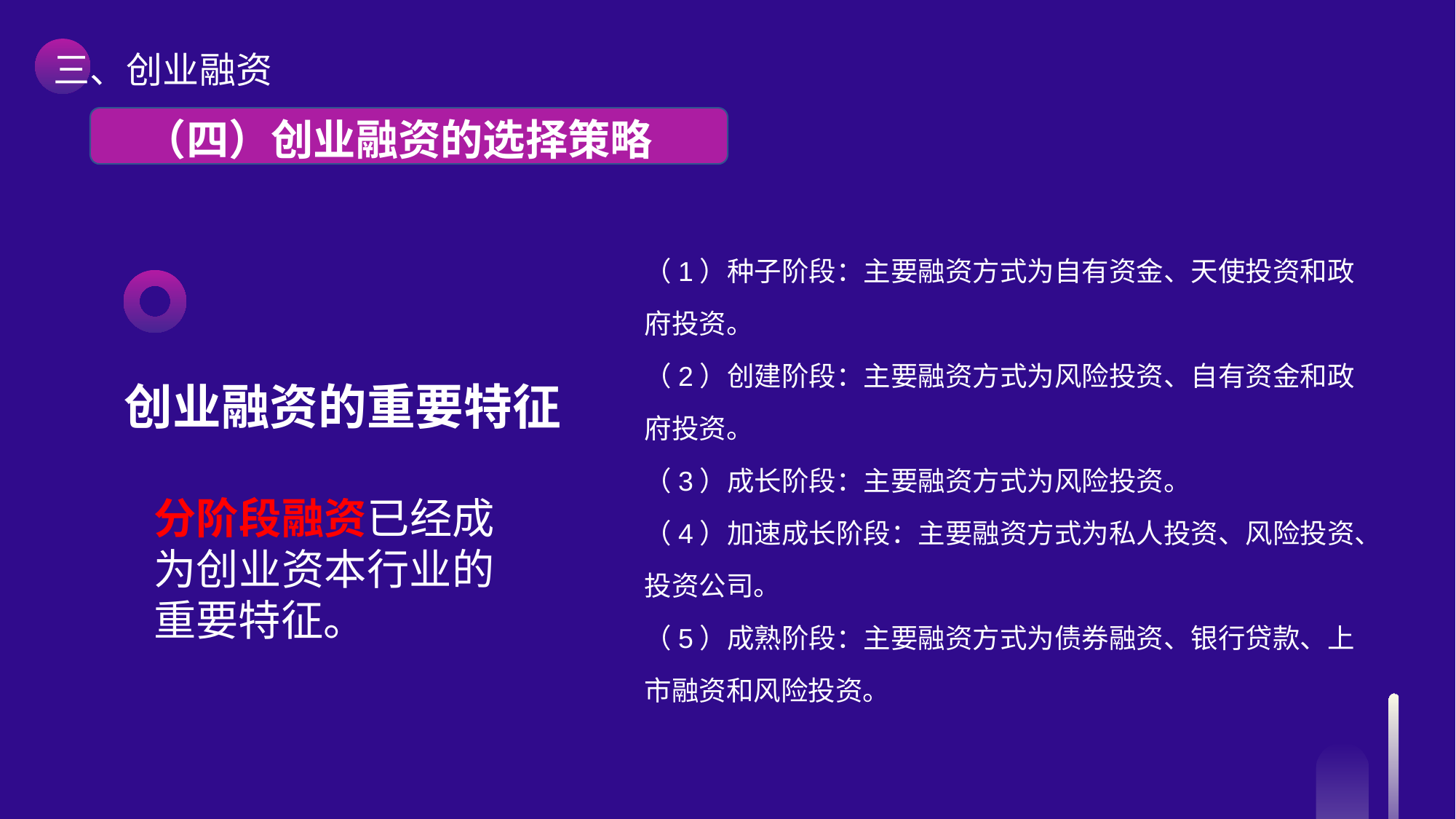

三、创业融资

 （四）创业融资的选择策略
（1）种子阶段：主要融资方式为自有资金、天使投资和政府投资。
（2）创建阶段：主要融资方式为风险投资、自有资金和政府投资。
（3）成长阶段：主要融资方式为风险投资。
（4）加速成长阶段：主要融资方式为私人投资、风险投资、投资公司。
（5）成熟阶段：主要融资方式为债券融资、银行贷款、上市融资和风险投资。

创业融资的重要特征
分阶段融资已经成为创业资本行业的重要特征。